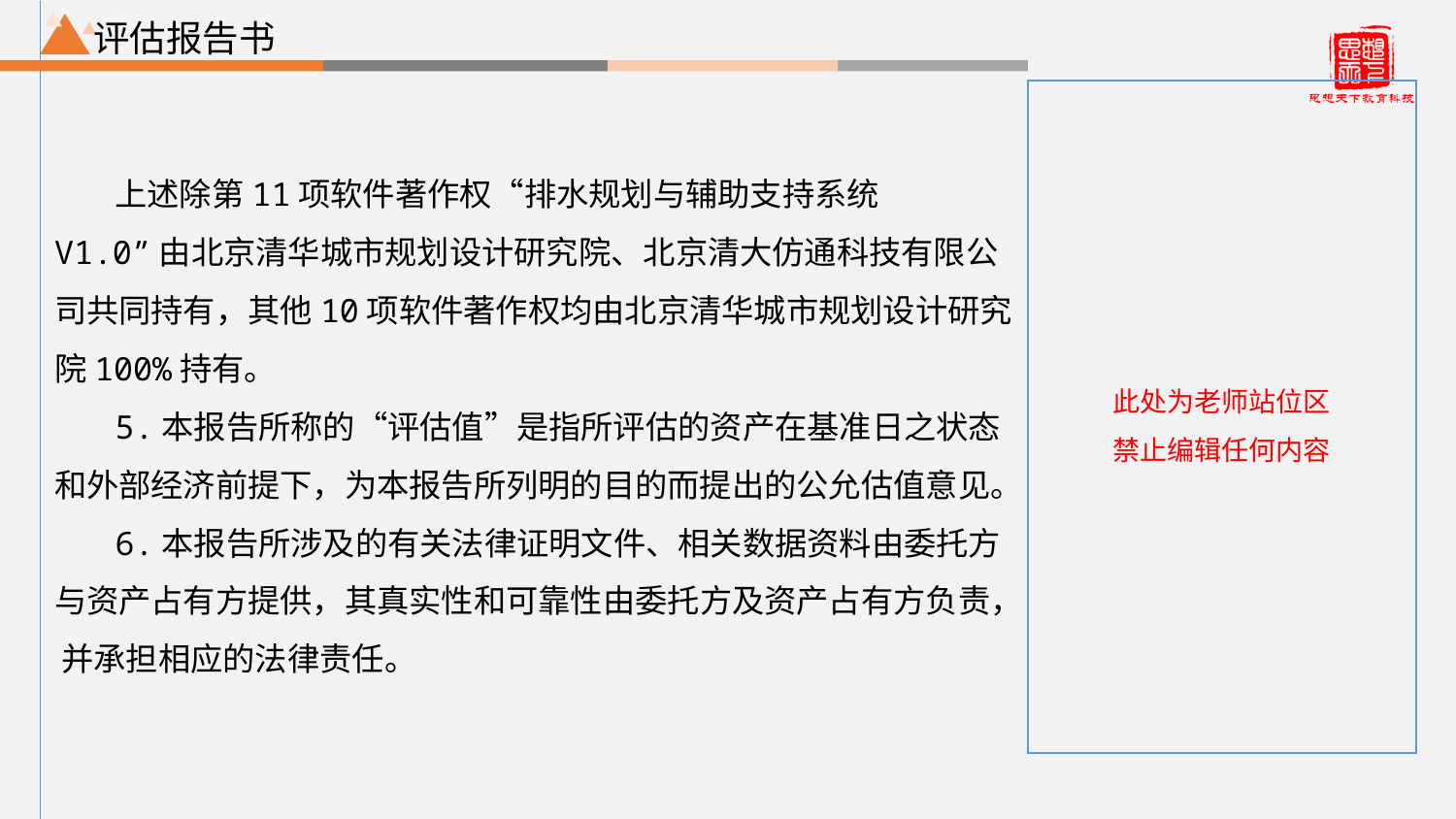

评估报告书
上述除第11项软件著作权“排水规划与辅助支持系统V1.0”由北京清华城市规划设计研究院、北京清大仿通科技有限公司共同持有，其他10项软件著作权均由北京清华城市规划设计研究院100%持有。
5.本报告所称的“评估值”是指所评估的资产在基准日之状态和外部经济前提下，为本报告所列明的目的而提出的公允估值意见。
6.本报告所涉及的有关法律证明文件、相关数据资料由委托方与资产占有方提供，其真实性和可靠性由委托方及资产占有方负责， 并承担相应的法律责任。

151